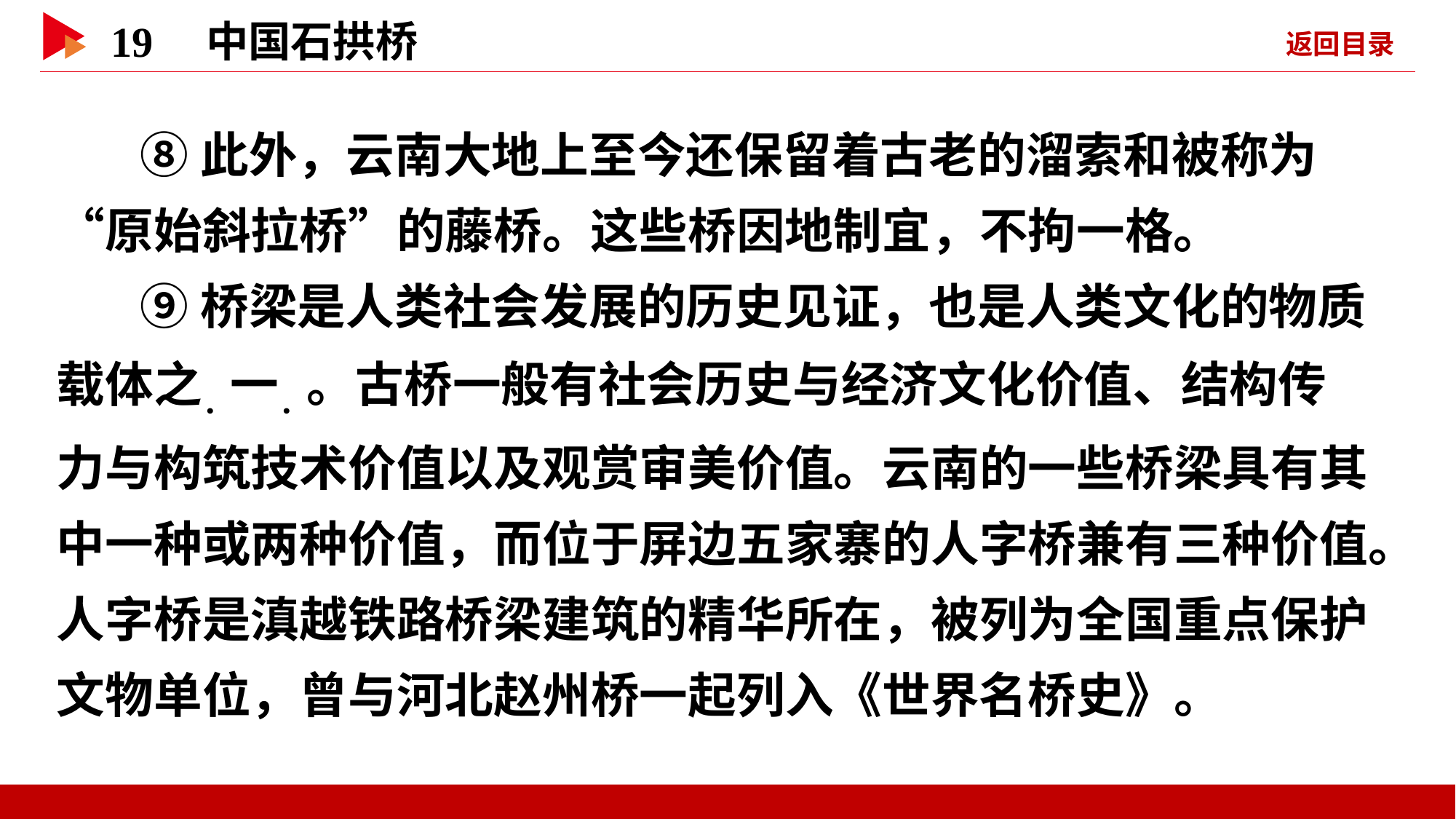

⑧此外，云南大地上至今还保留着古老的溜索和被称为“原始斜拉桥”的藤桥。这些桥因地制宜，不拘一格。
⑨桥梁是人类社会发展的历史见证，也是人类文化的物质载体之．一．。古桥一般有社会历史与经济文化价值、结构传力与构筑技术价值以及观赏审美价值。云南的一些桥梁具有其中一种或两种价值，而位于屏边五家寨的人字桥兼有三种价值。人字桥是滇越铁路桥梁建筑的精华所在，被列为全国重点保护文物单位，曾与河北赵州桥一起列入《世界名桥史》。